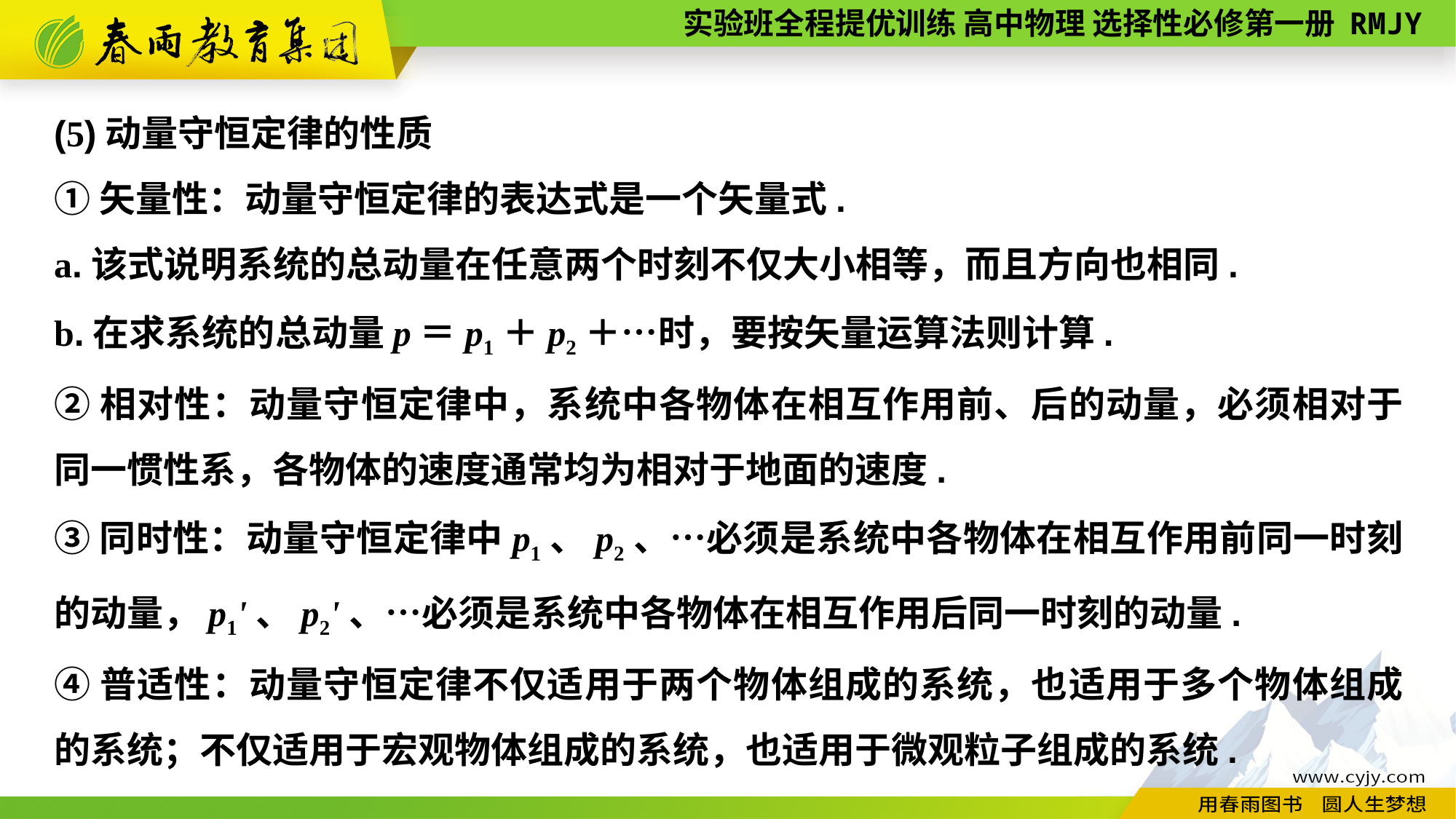

(5)动量守恒定律的性质
①矢量性：动量守恒定律的表达式是一个矢量式.
a.该式说明系统的总动量在任意两个时刻不仅大小相等，而且方向也相同.
b.在求系统的总动量p＝p1＋p2＋…时，要按矢量运算法则计算.
②相对性：动量守恒定律中，系统中各物体在相互作用前、后的动量，必须相对于同一惯性系，各物体的速度通常均为相对于地面的速度.
③同时性：动量守恒定律中p1、p2、…必须是系统中各物体在相互作用前同一时刻的动量，p1'、p2'、…必须是系统中各物体在相互作用后同一时刻的动量.
④普适性：动量守恒定律不仅适用于两个物体组成的系统，也适用于多个物体组成的系统；不仅适用于宏观物体组成的系统，也适用于微观粒子组成的系统.